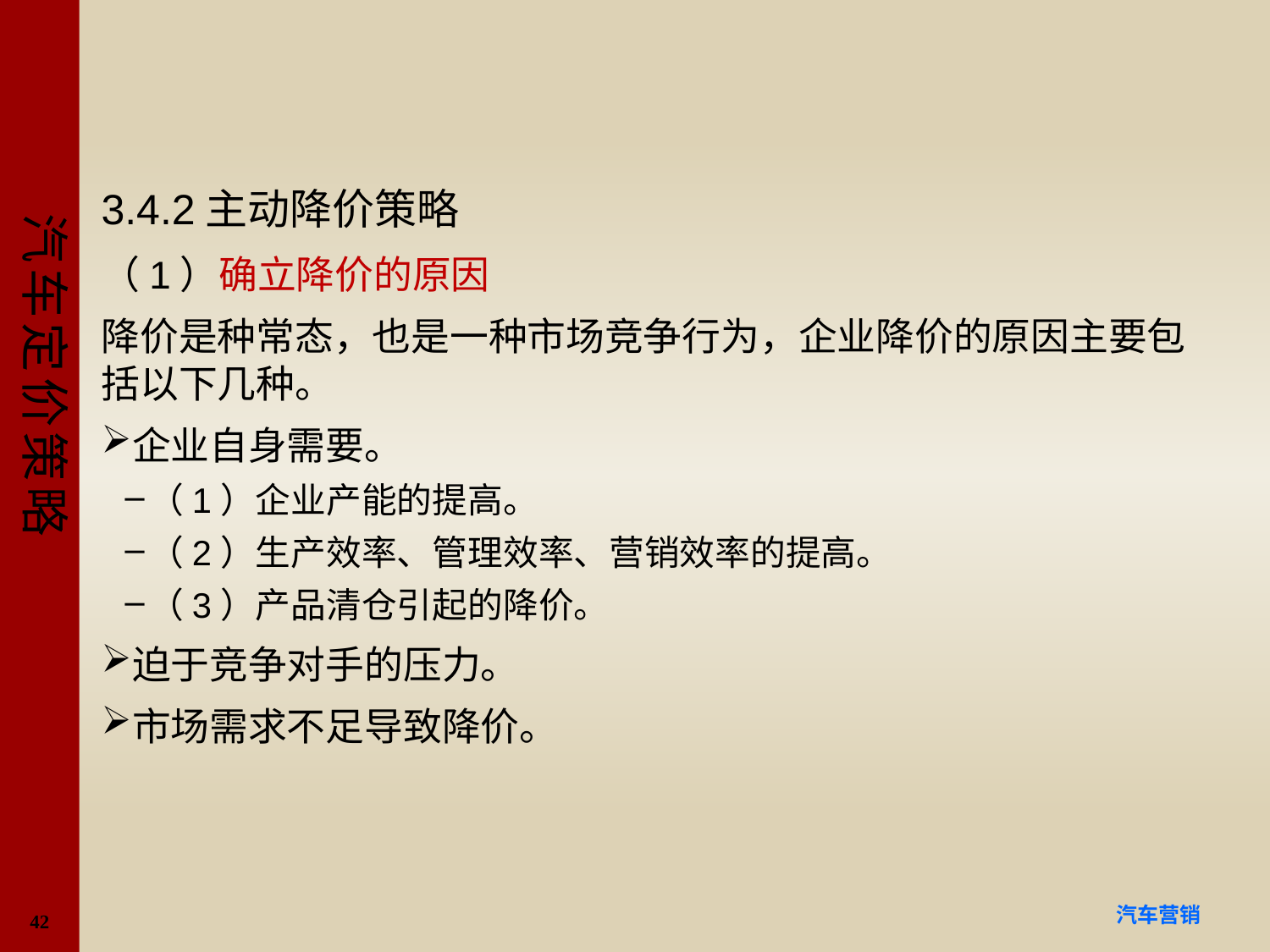

#
3.4.2主动降价策略
（1）确立降价的原因
降价是种常态，也是一种市场竞争行为，企业降价的原因主要包括以下几种。
企业自身需要。
（1）企业产能的提高。
（2）生产效率、管理效率、营销效率的提高。
（3）产品清仓引起的降价。
迫于竞争对手的压力。
市场需求不足导致降价。

42